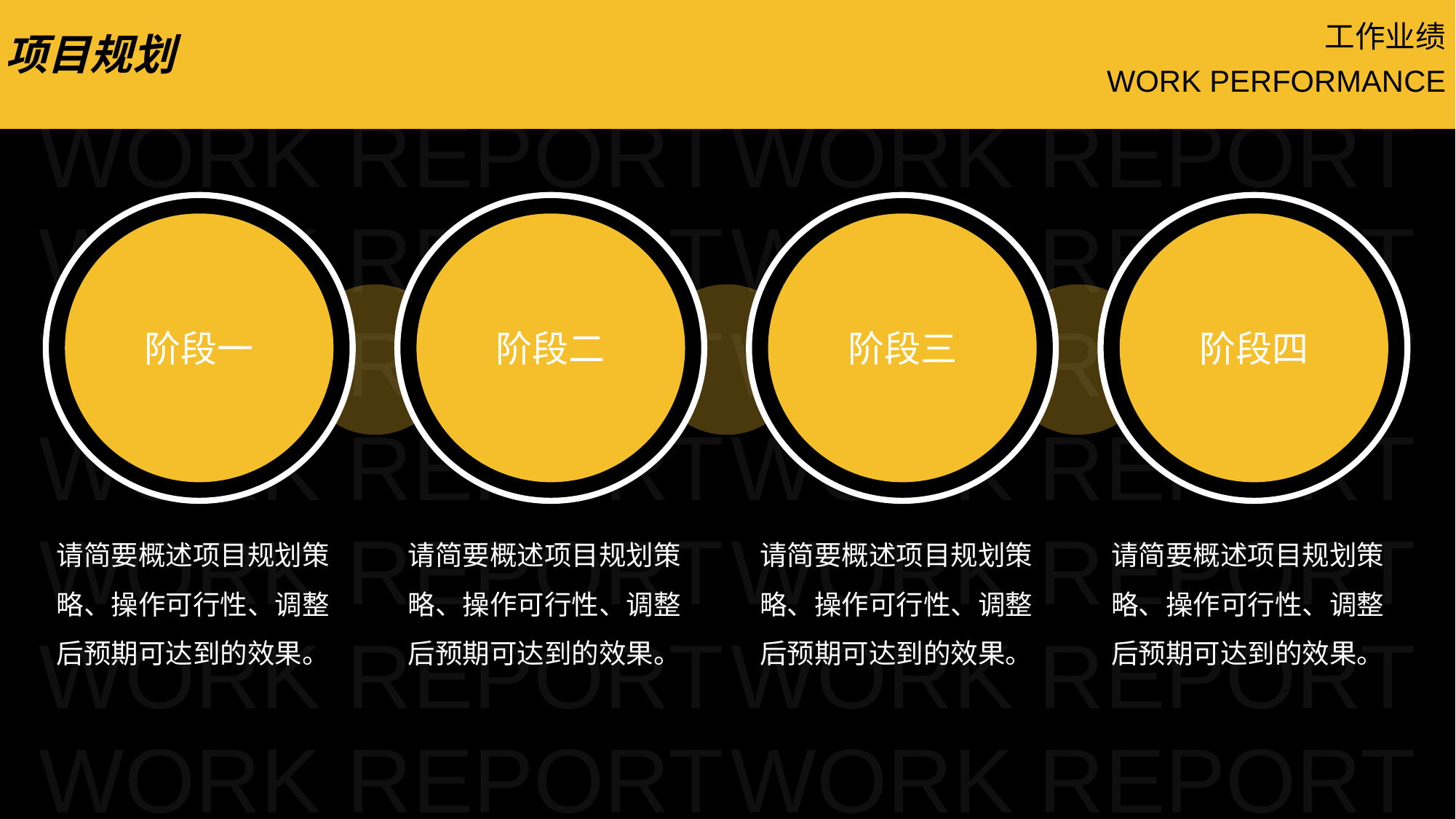

工作业绩
项目规划
WORK PERFORMANCE

阶段一
请简要概述项目规划策略、操作可行性、调整后预期可达到的效果。

阶段二
请简要概述项目规划策略、操作可行性、调整后预期可达到的效果。

阶段三
请简要概述项目规划策略、操作可行性、调整后预期可达到的效果。

阶段四
请简要概述项目规划策略、操作可行性、调整后预期可达到的效果。